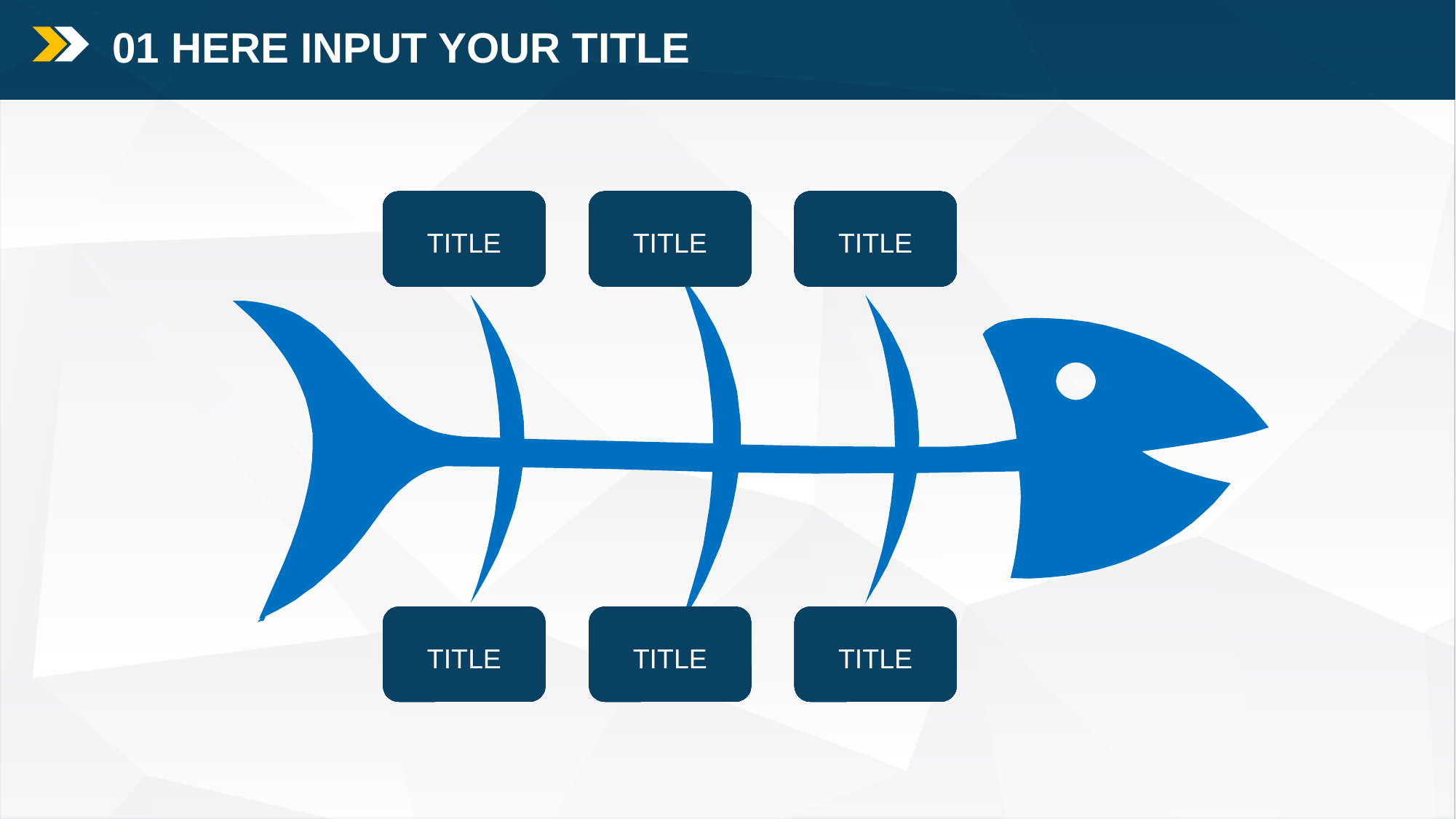

01 HERE INPUT YOUR TITLE

专注
专注
专注
专注
专注
专注
专注
专注
专注
专注
TITLE
自我认知
自我认知
自我认知
自我认知
自我认知
自我认知
自我认知
自我认知
自我认知
自我认知
TITLE
驾驭
驾驭
驾驭
驾驭
驾驭
驾驭
驾驭
驾驭
TITLE

成就
成就
成就
成就
TITLE
同理心
同理心
同理心
同理心
TITLE
善念
善念
善念
善念
TITLE